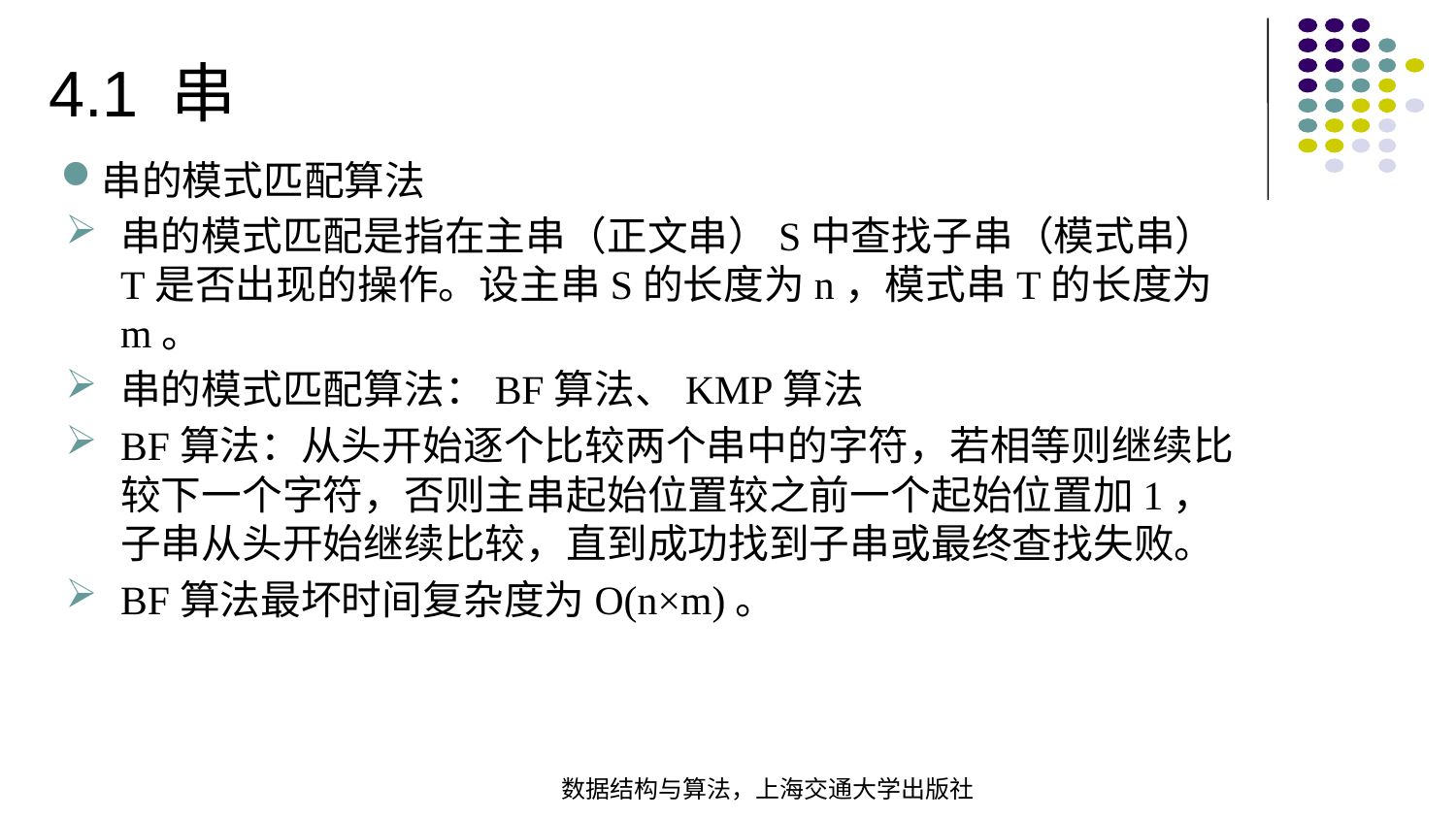

4.1 串
串的模式匹配算法
串的模式匹配是指在主串（正文串）S中查找子串（模式串）T是否出现的操作。设主串S的长度为n，模式串T的长度为m。
串的模式匹配算法：BF算法、KMP算法
BF算法：从头开始逐个比较两个串中的字符，若相等则继续比较下一个字符，否则主串起始位置较之前一个起始位置加1，子串从头开始继续比较，直到成功找到子串或最终查找失败。
BF算法最坏时间复杂度为O(n×m)。